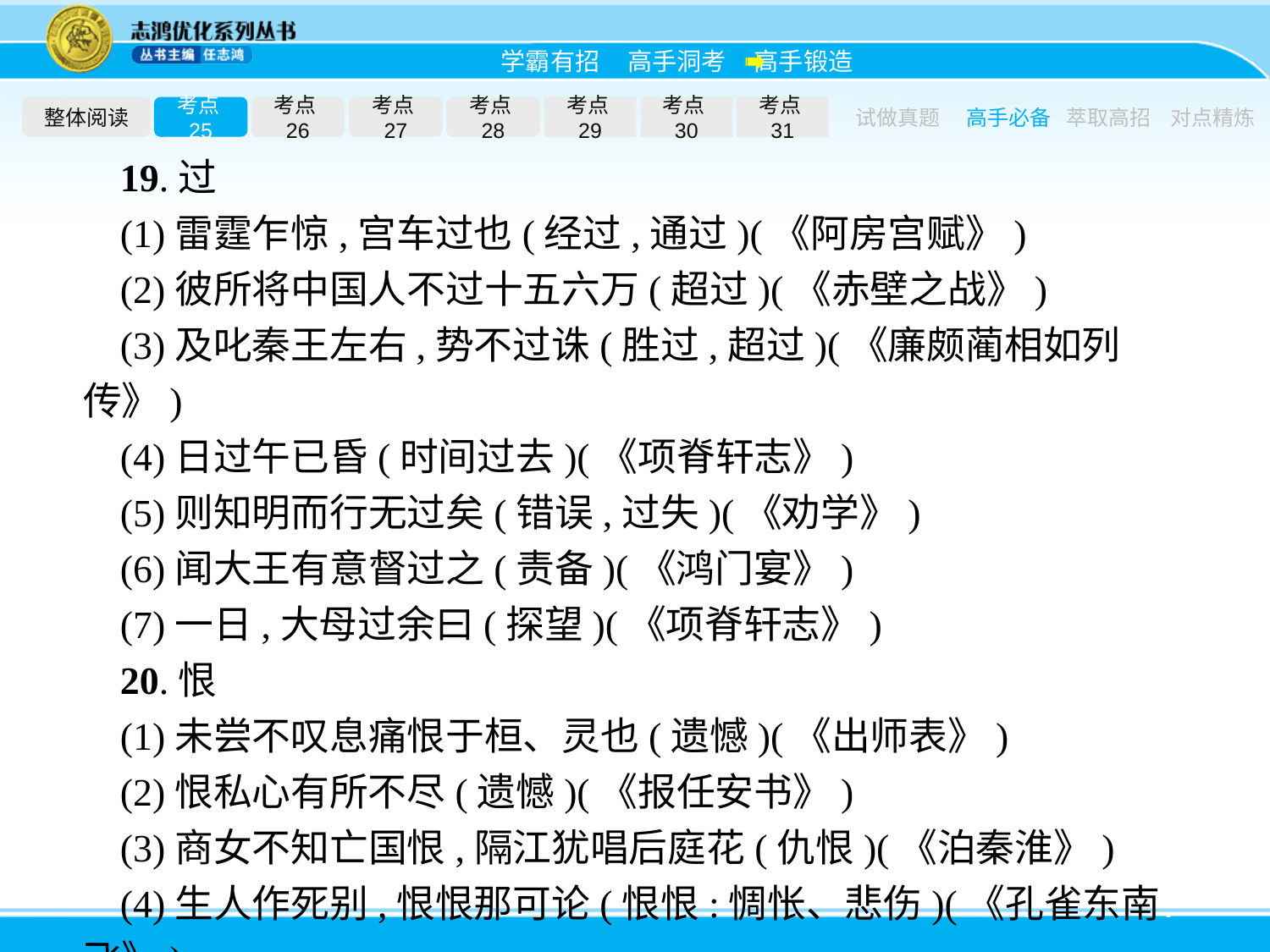

整体阅读
考点25
考点26
考点27
考点28
考点29
考点30
考点31
试做真题
高手必备
萃取高招
对点精炼
19.过
(1)雷霆乍惊,宫车过也(经过,通过)(《阿房宫赋》)
(2)彼所将中国人不过十五六万(超过)(《赤壁之战》)
(3)及叱秦王左右,势不过诛(胜过,超过)(《廉颇蔺相如列传》)
(4)日过午已昏(时间过去)(《项脊轩志》)
(5)则知明而行无过矣(错误,过失)(《劝学》)
(6)闻大王有意督过之(责备)(《鸿门宴》)
(7)一日,大母过余曰(探望)(《项脊轩志》)
20.恨
(1)未尝不叹息痛恨于桓、灵也(遗憾)(《出师表》)
(2)恨私心有所不尽(遗憾)(《报任安书》)
(3)商女不知亡国恨,隔江犹唱后庭花(仇恨)(《泊秦淮》)
(4)生人作死别,恨恨那可论(恨恨:惆怅、悲伤)(《孔雀东南飞》)